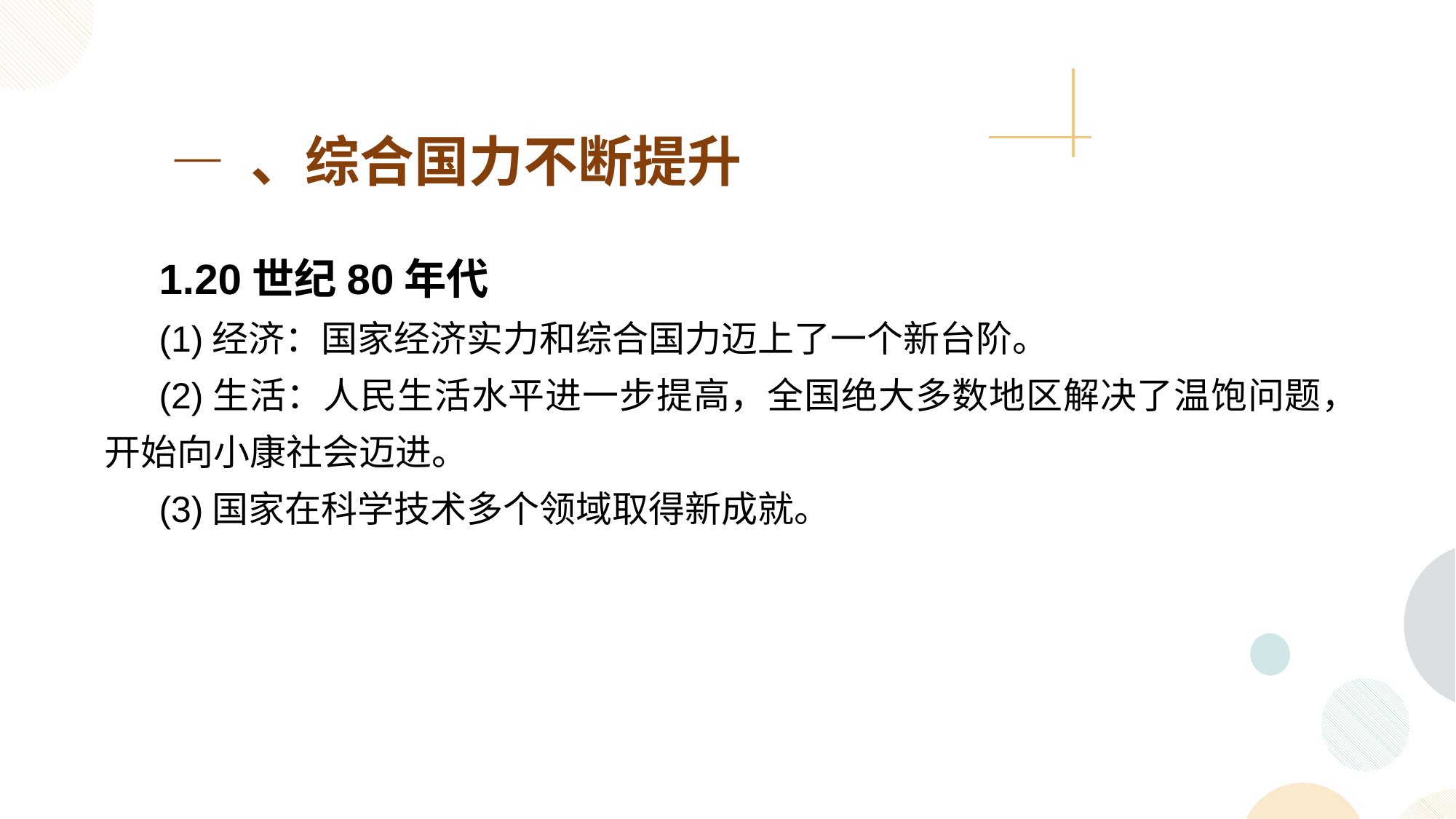

— 、综合国力不断提升
1.20世纪80年代
(1)经济：国家经济实力和综合国力迈上了一个新台阶。
(2)生活：人民生活水平进一步提高，全国绝大多数地区解决了温饱问题，开始向小康社会迈进。
(3)国家在科学技术多个领域取得新成就。